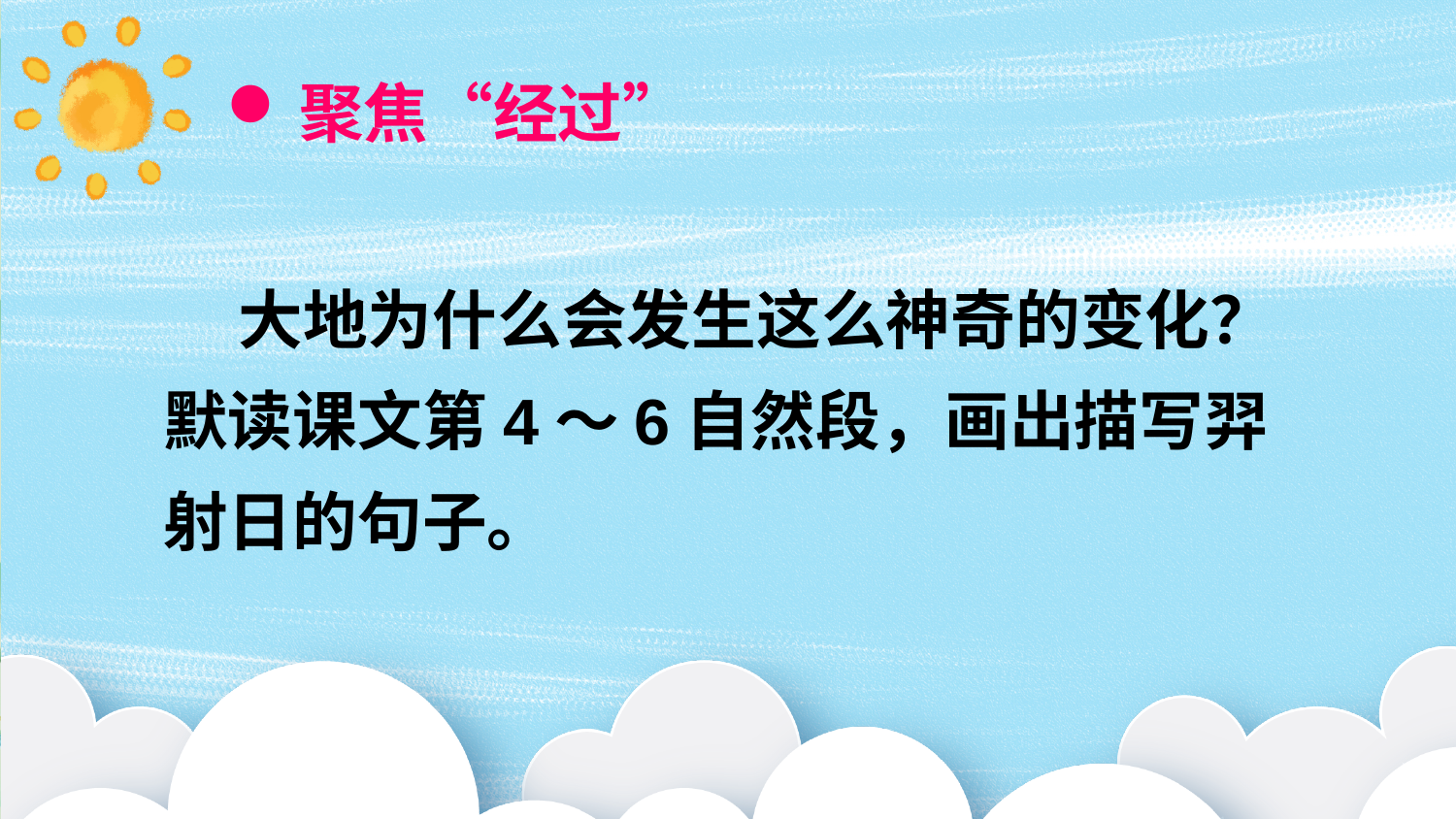

聚焦“经过”
    大地为什么会发生这么神奇的变化？默读课文第4～6自然段，画出描写羿射日的句子。